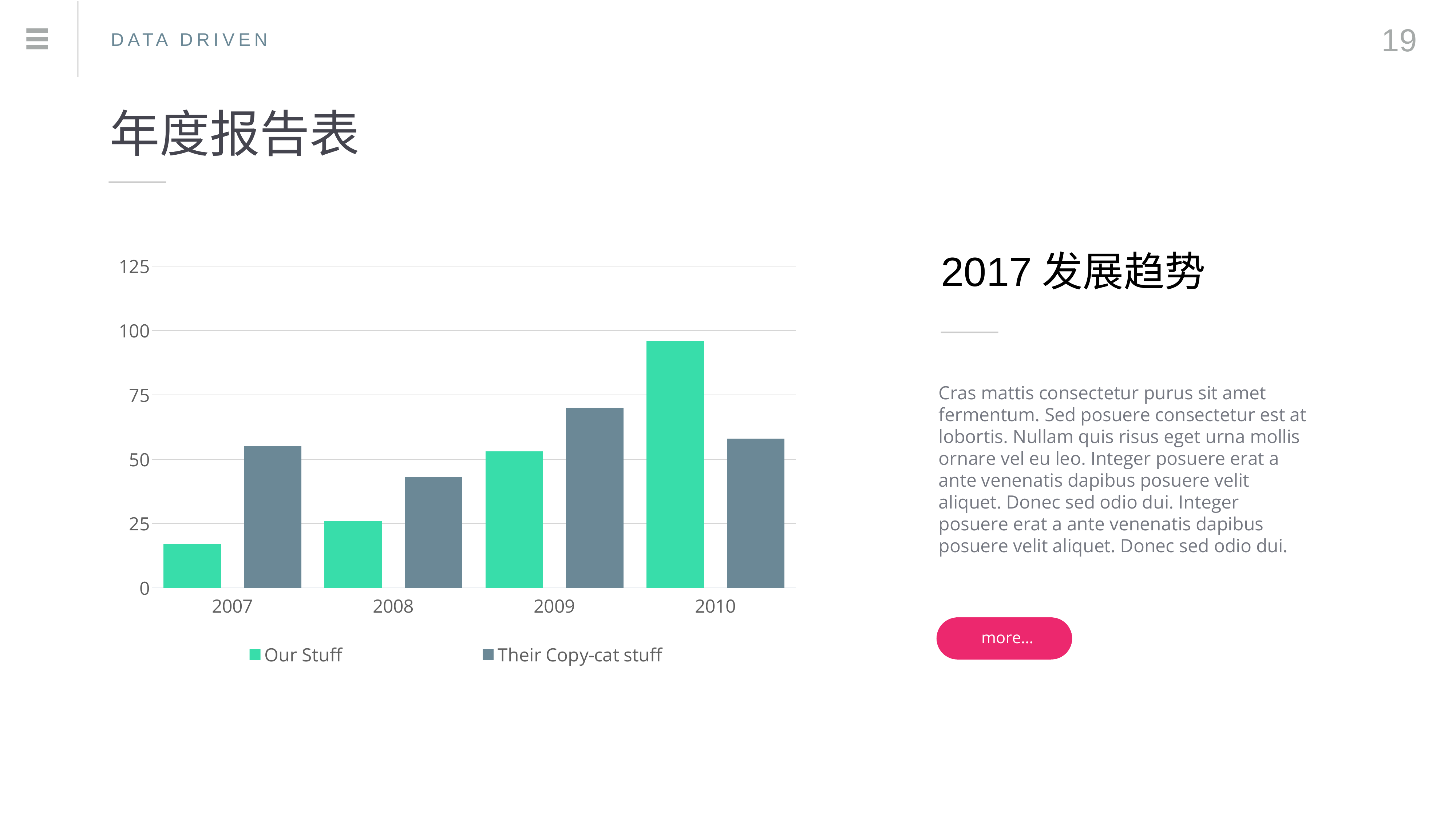

19
DATA DRIVEN
年度报告表

2017发展趋势

### Chart:

| Category | Our Stuff | Their Copy-cat stuff |
|---|---|---|
| 2007 | 17.0 | 55.0 |
| 2008 | 26.0 | 43.0 |
| 2009 | 53.0 | 70.0 |
| 2010 | 96.0 | 58.0 |
Cras mattis consectetur purus sit amet fermentum. Sed posuere consectetur est at lobortis. Nullam quis risus eget urna mollis ornare vel eu leo. Integer posuere erat a ante venenatis dapibus posuere velit aliquet. Donec sed odio dui. Integer posuere erat a ante venenatis dapibus posuere velit aliquet. Donec sed odio dui.

more…